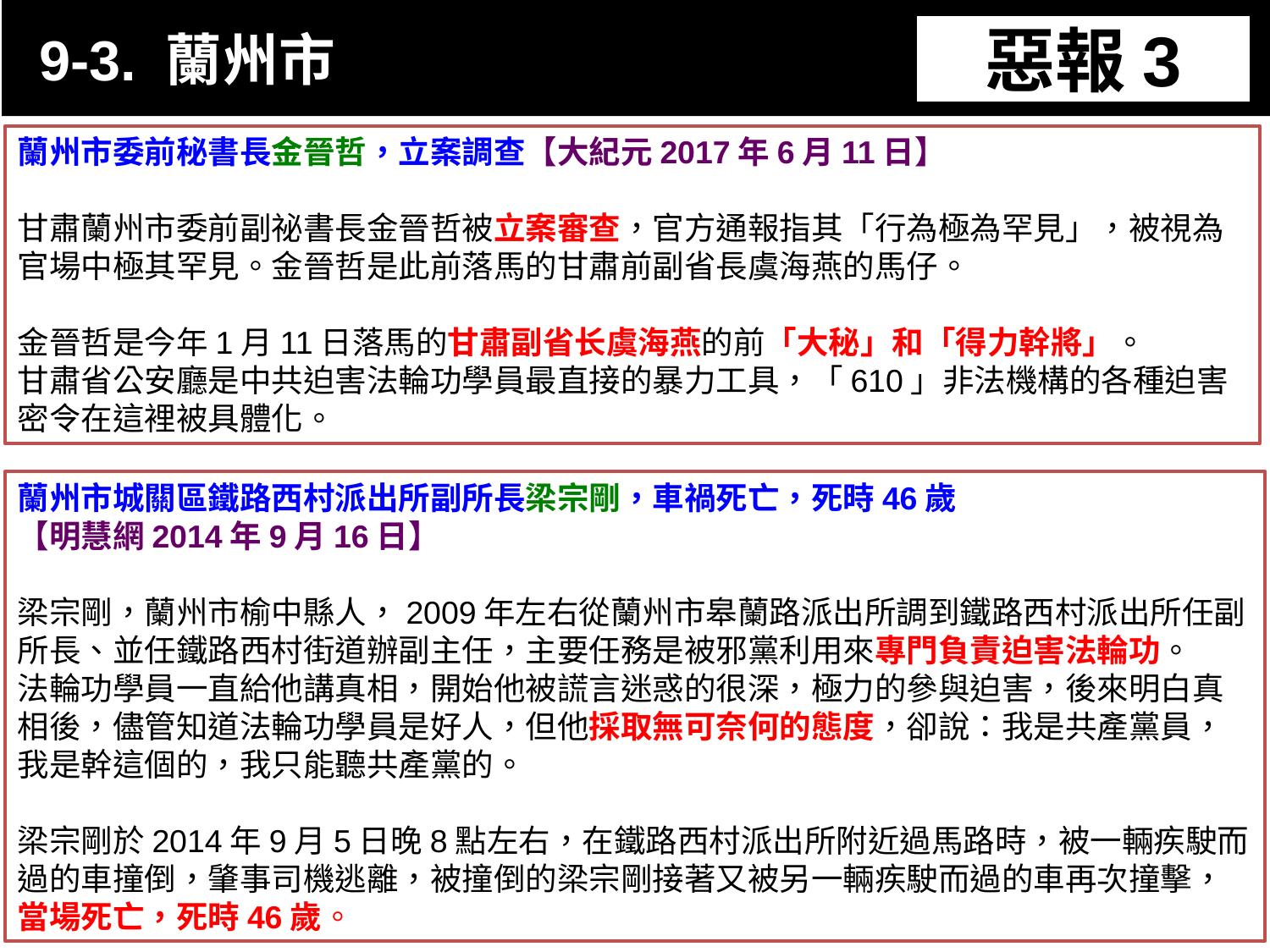

9-3. 蘭州市
惡報3

11-3. XX市官員惡報實例
蘭州市委前秘書長金晉哲，立案調查【大紀元2017年6月11日】

甘肅蘭州市委前副祕書長金晉哲被立案審查，官方通報指其「行為極為罕見」，被視為官場中極其罕見。金晉哲是此前落馬的甘肅前副省長虞海燕的馬仔。

金晉哲是今年1月11日落馬的甘肅副省长虞海燕的前「大秘」和「得力幹將」。
甘肅省公安廳是中共迫害法輪功學員最直接的暴力工具，「610」非法機構的各種迫害密令在這裡被具體化。
蘭州市城關區鐵路西村派出所副所長梁宗剛，車禍死亡，死時46歲
【明慧網2014年9月16日】

梁宗剛，蘭州市榆中縣人，2009年左右從蘭州市皋蘭路派出所調到鐵路西村派出所任副所長、並任鐵路西村街道辦副主任，主要任務是被邪黨利用來專門負責迫害法輪功。
法輪功學員一直給他講真相，開始他被謊言迷惑的很深，極力的參與迫害，後來明白真相後，儘管知道法輪功學員是好人，但他採取無可奈何的態度，卻說：我是共產黨員，我是幹這個的，我只能聽共產黨的。

梁宗剛於2014年9月5日晚8點左右，在鐵路西村派出所附近過馬路時，被一輛疾駛而過的車撞倒，肇事司機逃離，被撞倒的梁宗剛接著又被另一輛疾駛而過的車再次撞擊，
當場死亡，死時46歲。